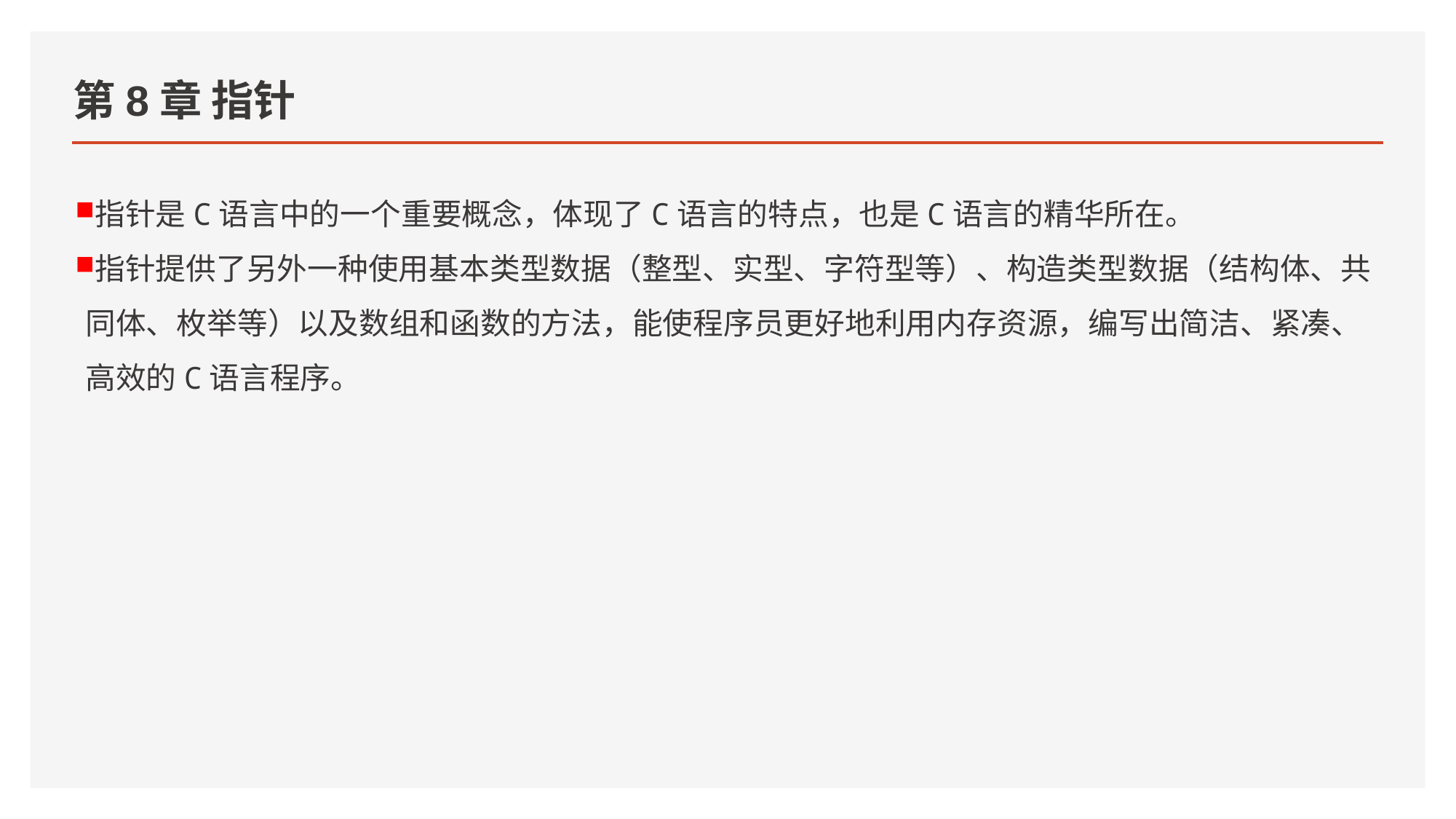

# 第8章 指针
指针是C语言中的一个重要概念，体现了C语言的特点，也是C语言的精华所在。
指针提供了另外一种使用基本类型数据（整型、实型、字符型等）、构造类型数据（结构体、共同体、枚举等）以及数组和函数的方法，能使程序员更好地利用内存资源，编写出简洁、紧凑、高效的C语言程序。